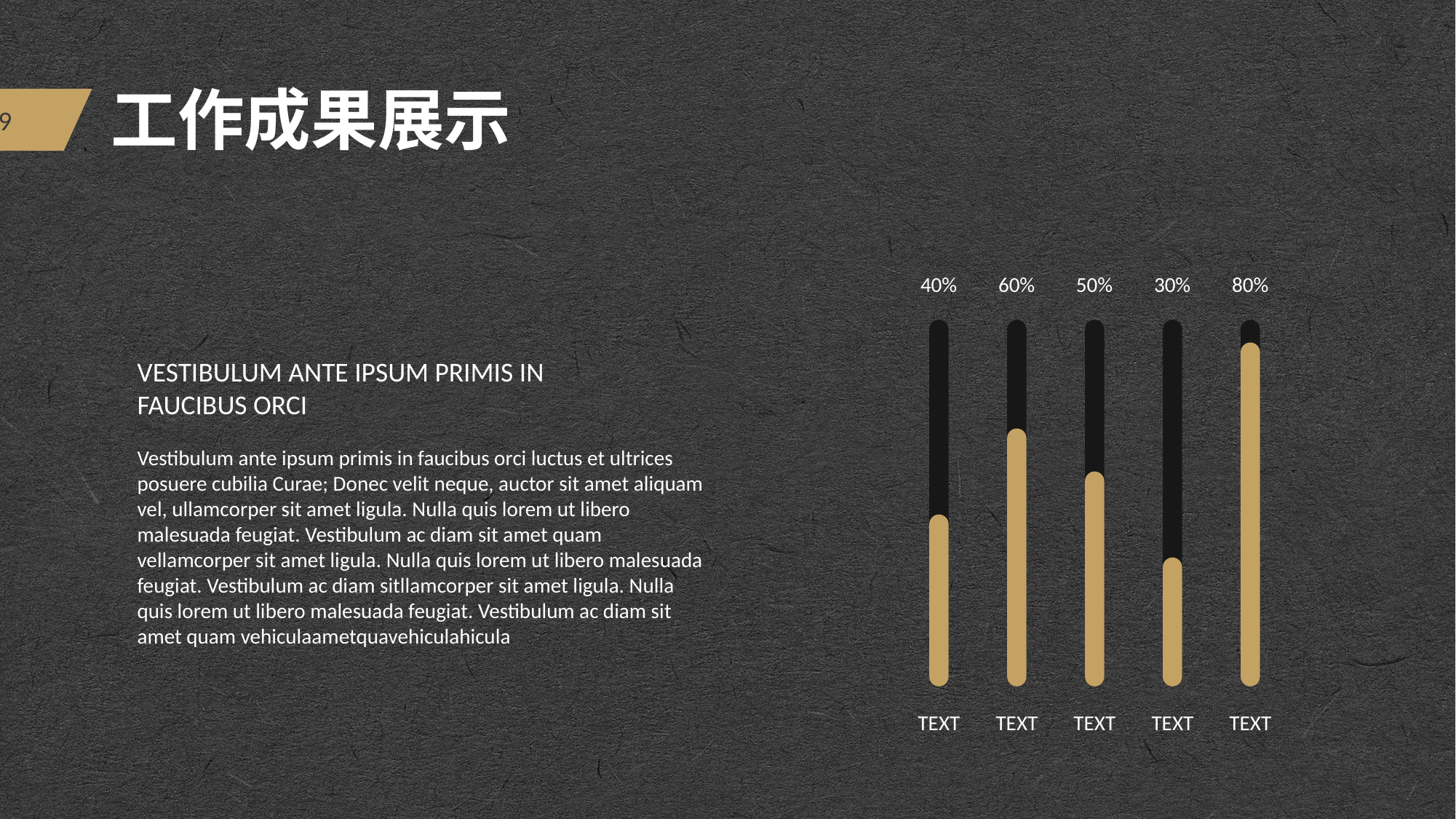

# 工作成果展示
40%
60%
50%
30%
80%

VESTIBULUM ANTE IPSUM PRIMIS IN FAUCIBUS ORCI

Vestibulum ante ipsum primis in faucibus orci luctus et ultrices posuere cubilia Curae; Donec velit neque, auctor sit amet aliquam vel, ullamcorper sit amet ligula. Nulla quis lorem ut libero malesuada feugiat. Vestibulum ac diam sit amet quam vellamcorper sit amet ligula. Nulla quis lorem ut libero malesuada feugiat. Vestibulum ac diam sitllamcorper sit amet ligula. Nulla quis lorem ut libero malesuada feugiat. Vestibulum ac diam sit amet quam vehiculaametquavehiculahicula

TEXT
TEXT
TEXT
TEXT
TEXT